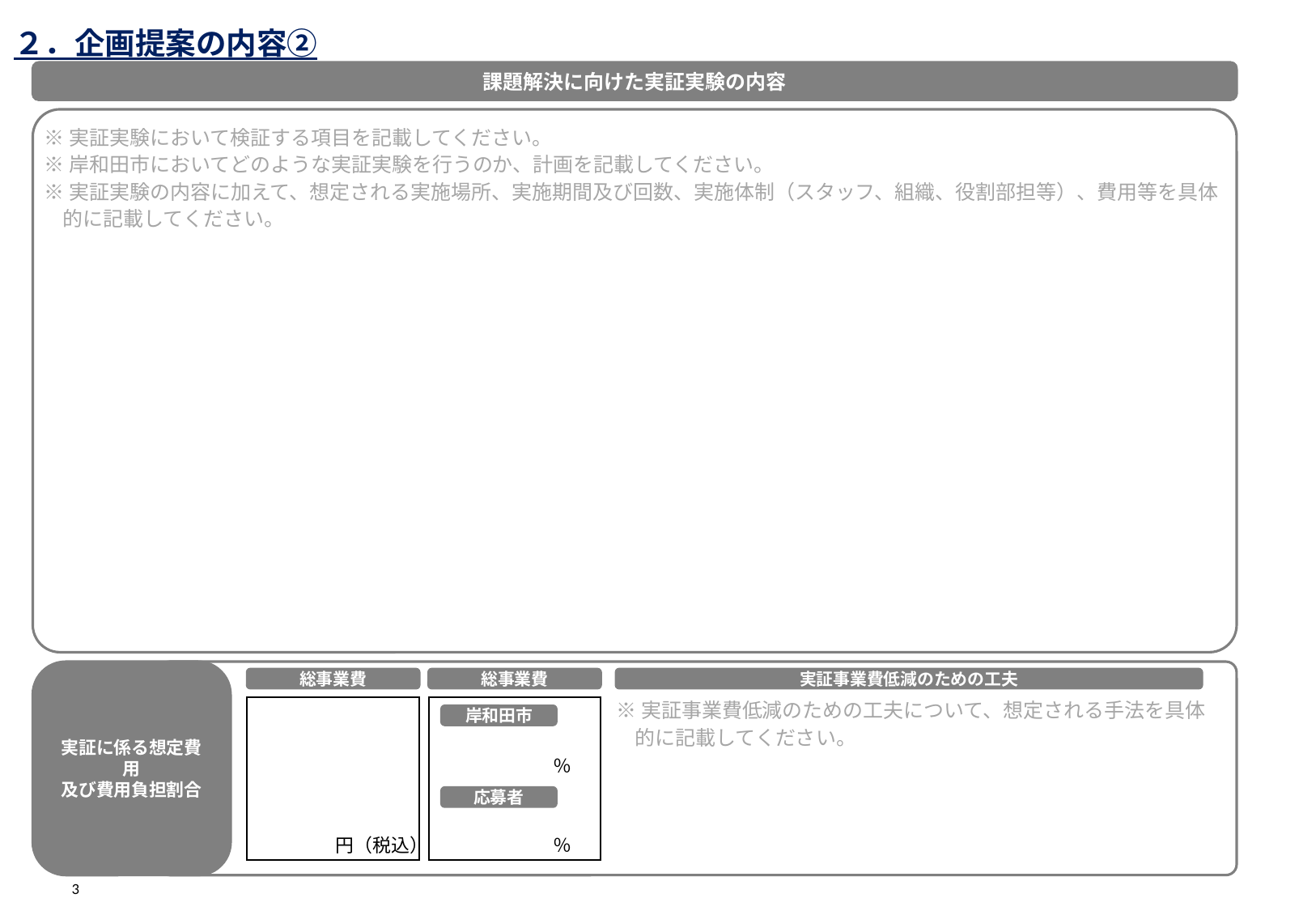

２．企画提案の内容②
課題解決に向けた実証実験の内容

※実証実験において検証する項目を記載してください。
※岸和田市においてどのような実証実験を行うのか、計画を記載してください。
※実証実験の内容に加えて、想定される実施場所、実施期間及び回数、実施体制（スタッフ、組織、役割部担等）、費用等を具体的に記載してください。
実証に係る想定費用
及び費用負担割合

総事業費
総事業費
実証事業費低減のための工夫
※実証事業費低減のための工夫について、想定される手法を具体的に記載してください。

岸和田市
％
応募者
円（税込）
％
3